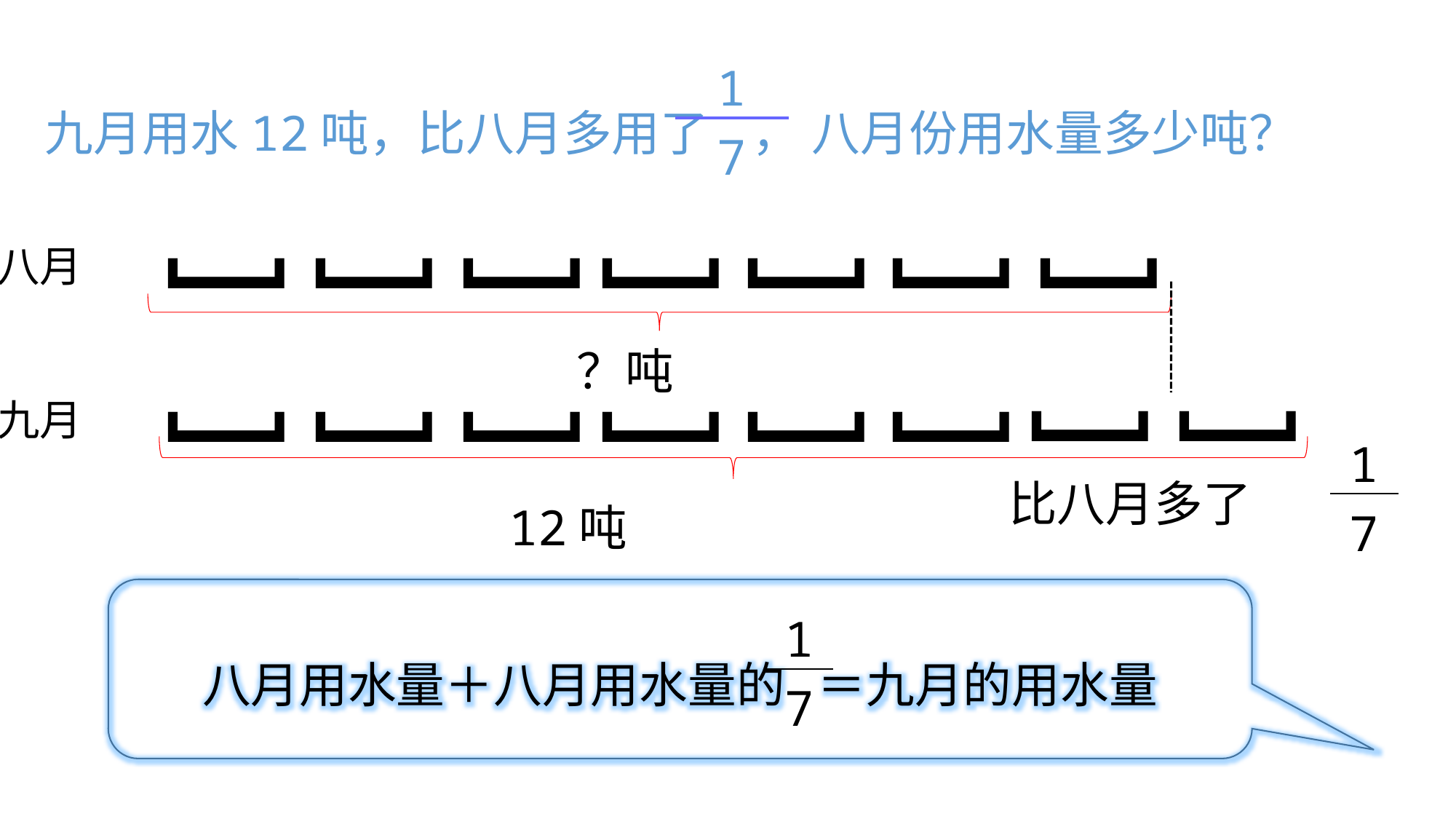

| 1 |
| --- |
| 7 |
九月用水12吨，比八月多用了    ， 八月份用水量多少吨？
八月
]
]
]
]
]
]
]
？吨
九月
]
]
]
]
]
]
]
]
| 1 |
| --- |
| 7 |
比八月多了
12吨
八月用水量＋八月用水量的   ＝九月的用水量
| 1 |
| --- |
| 7 |